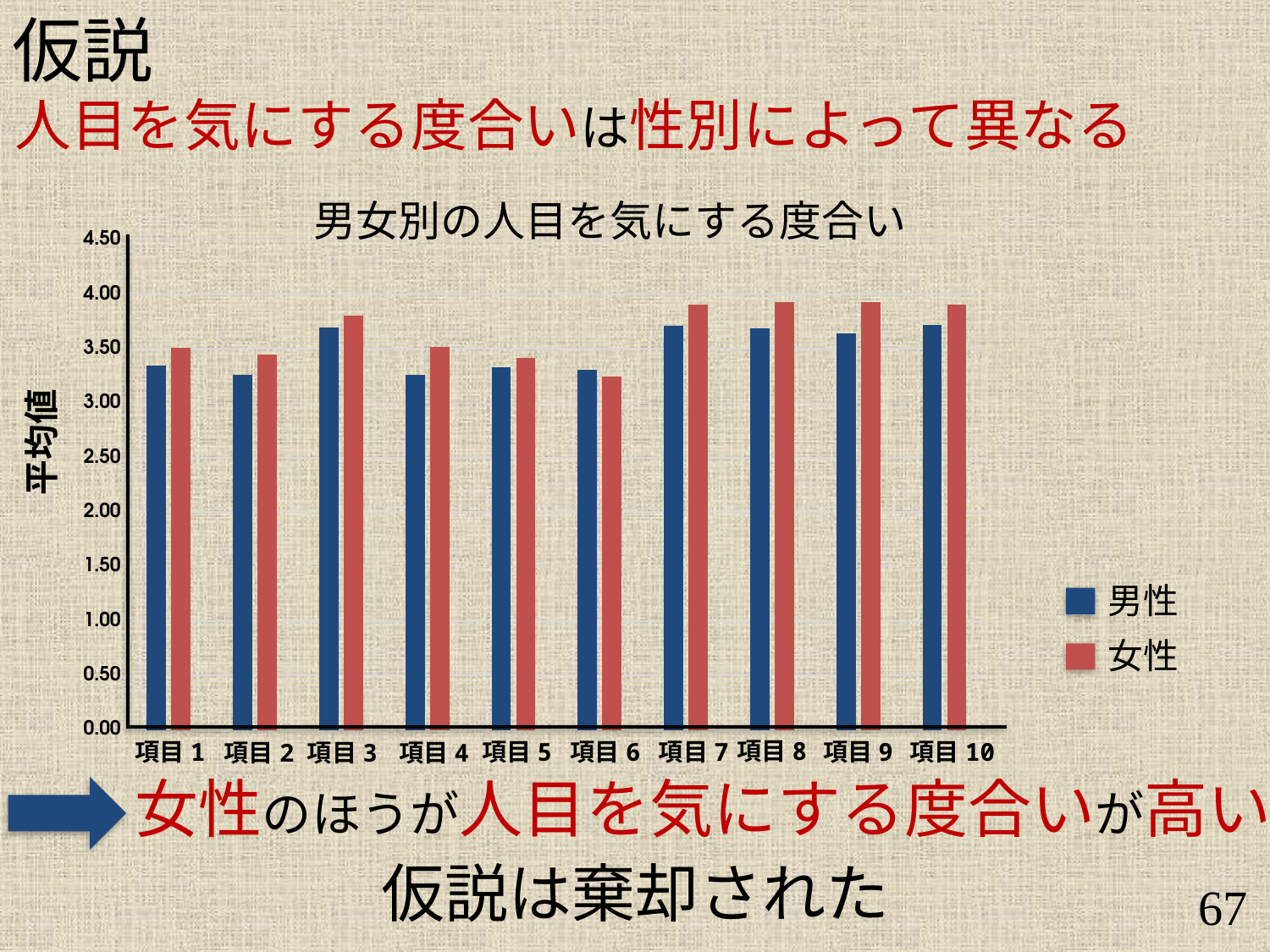

仮説
人目を気にする度合いは性別によって異なる
男女別の人目を気にする度合い

### Chart

| Category |  |  |
|---|---|---|
項目8
項目7
項目9
項目1
項目5
項目6
項目10
項目2
項目3
項目4
平均値
男性

女性

女性のほうが人目を気にする度合いが高い

仮説は棄却された
67